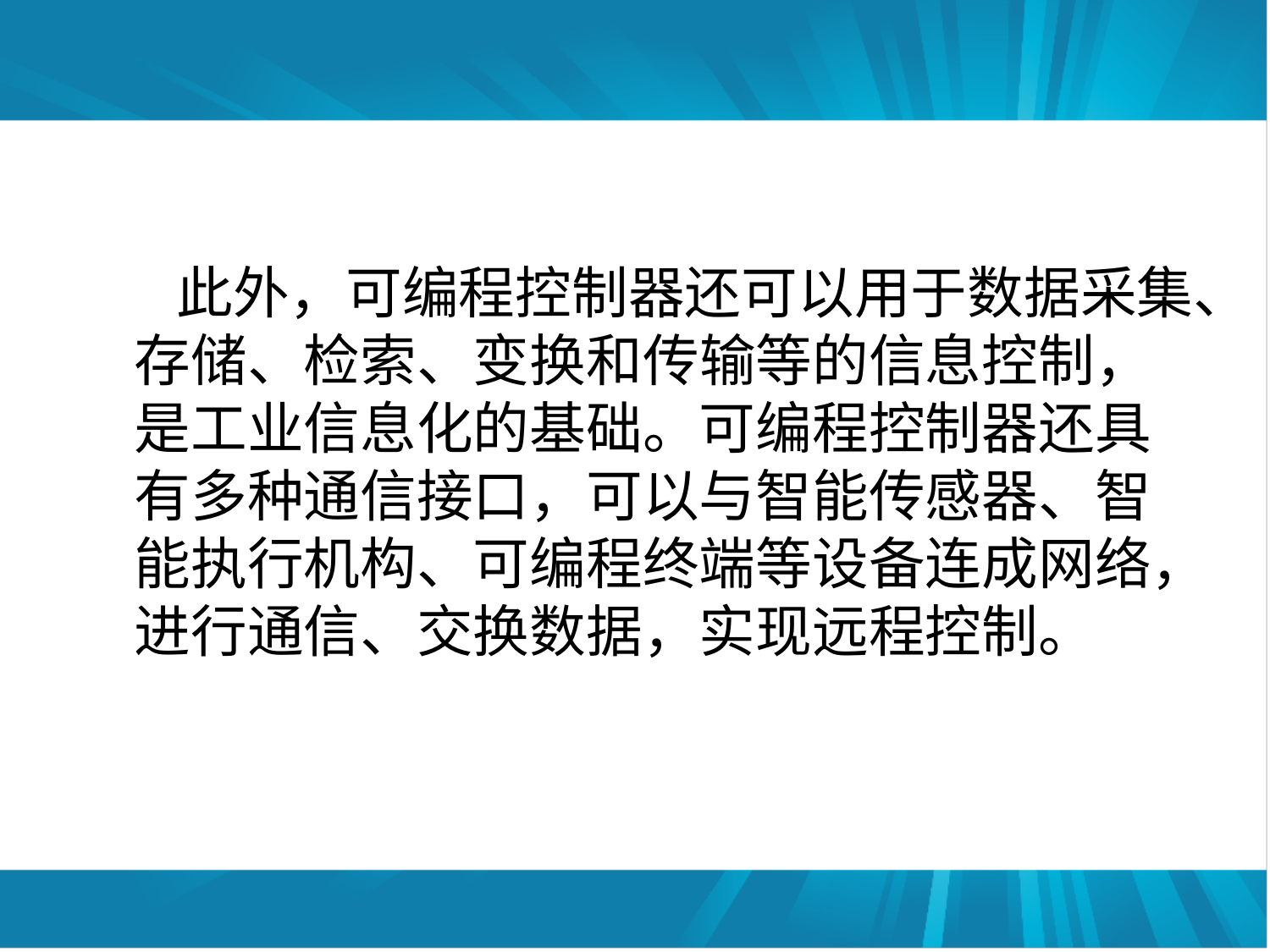

#
      此外，可编程控制器还可以用于数据采集、存储、检索、变换和传输等的信息控制，是工业信息化的基础。可编程控制器还具有多种通信接口，可以与智能传感器、智能执行机构、可编程终端等设备连成网络，进行通信、交换数据，实现远程控制。